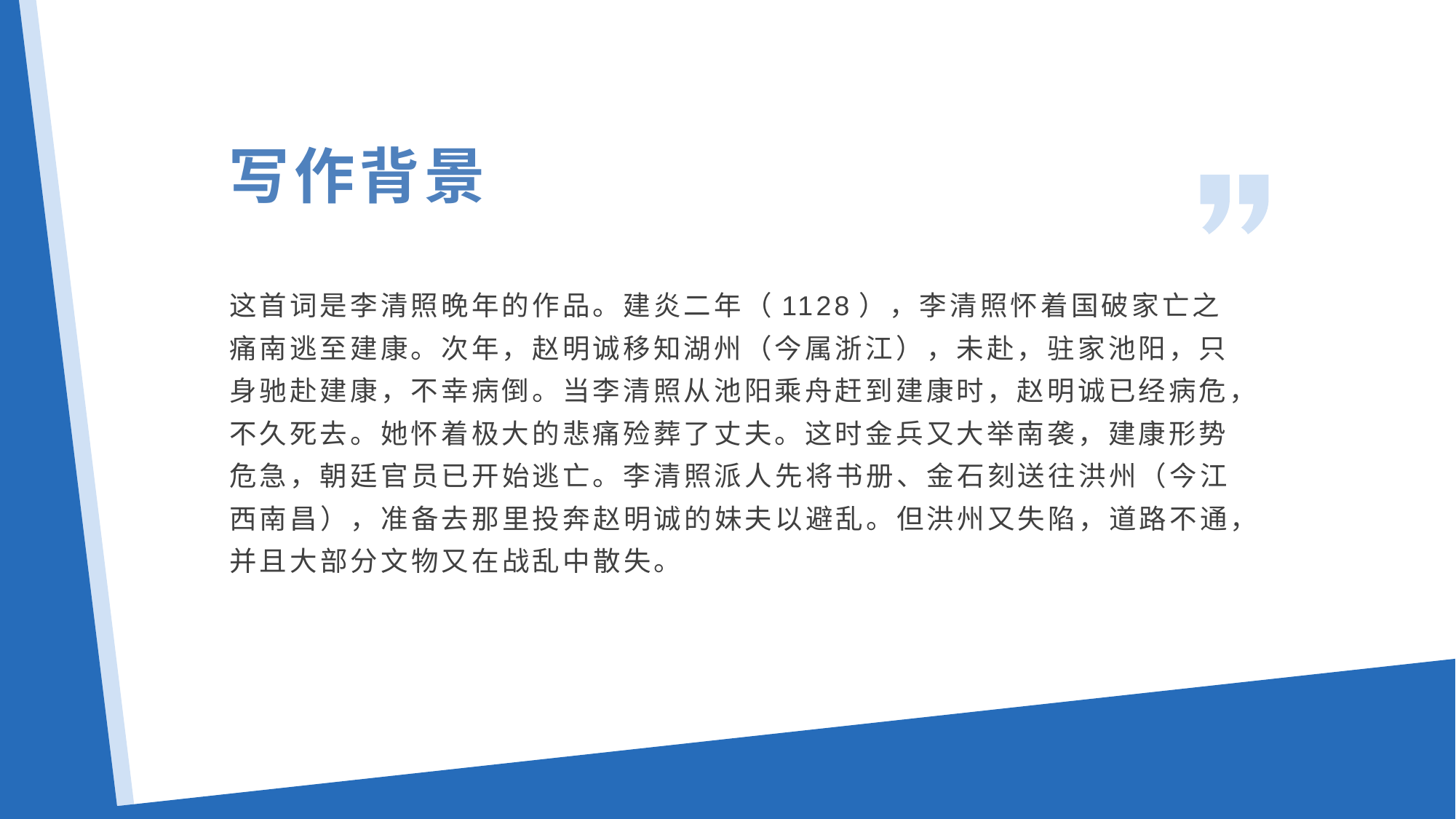

写作背景

这首词是李清照晚年的作品。建炎二年（1128），李清照怀着国破家亡之痛南逃至建康。次年，赵明诚移知湖州（今属浙江），未赴，驻家池阳，只身驰赴建康，不幸病倒。当李清照从池阳乘舟赶到建康时，赵明诚已经病危，不久死去。她怀着极大的悲痛殓葬了丈夫。这时金兵又大举南袭，建康形势危急，朝廷官员已开始逃亡。李清照派人先将书册、金石刻送往洪州（今江西南昌），准备去那里投奔赵明诚的妹夫以避乱。但洪州又失陷，道路不通，并且大部分文物又在战乱中散失。